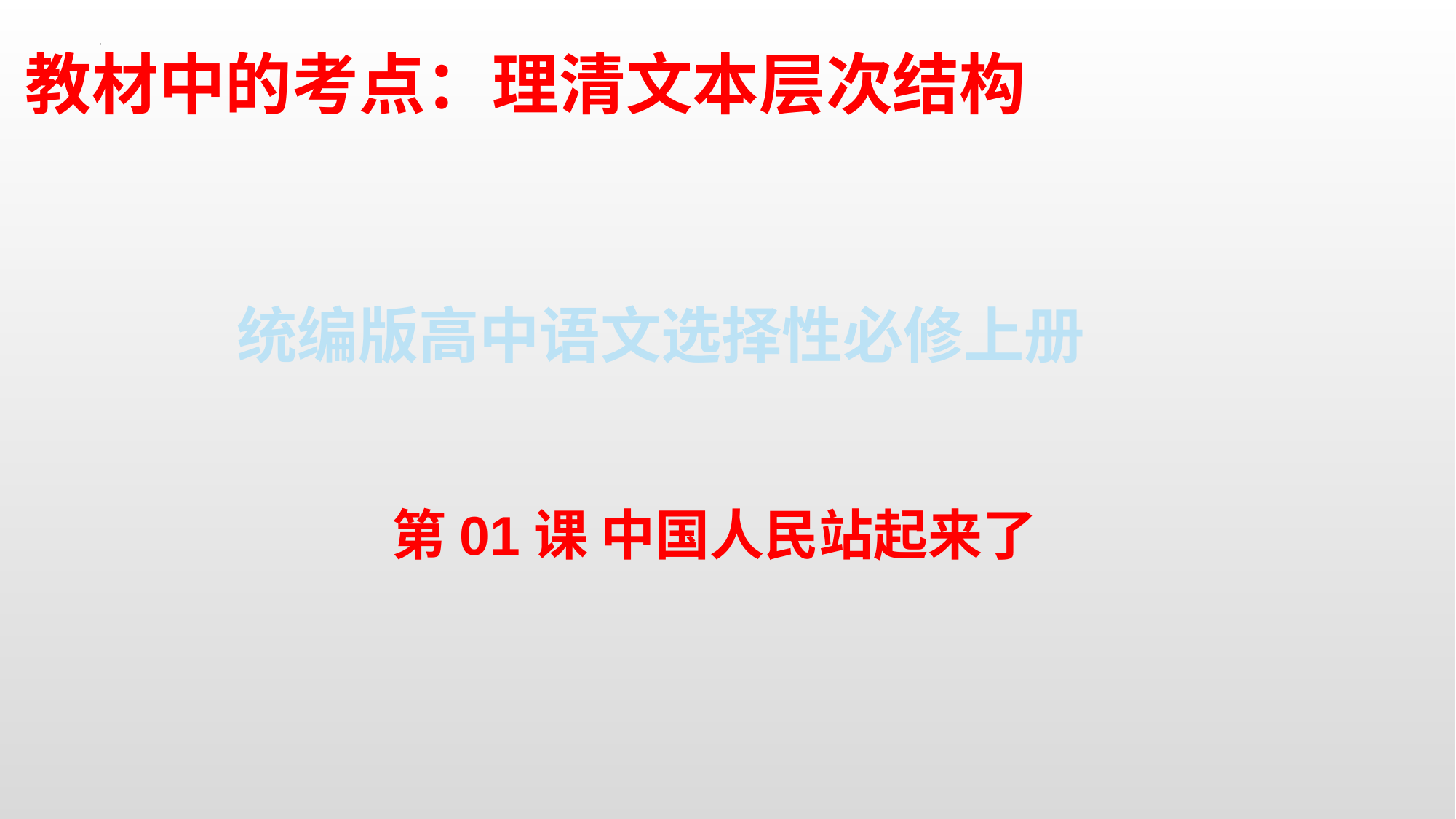

教材中的考点：理清文本层次结构
统编版高中语文选择性必修上册

第01课 中国人民站起来了